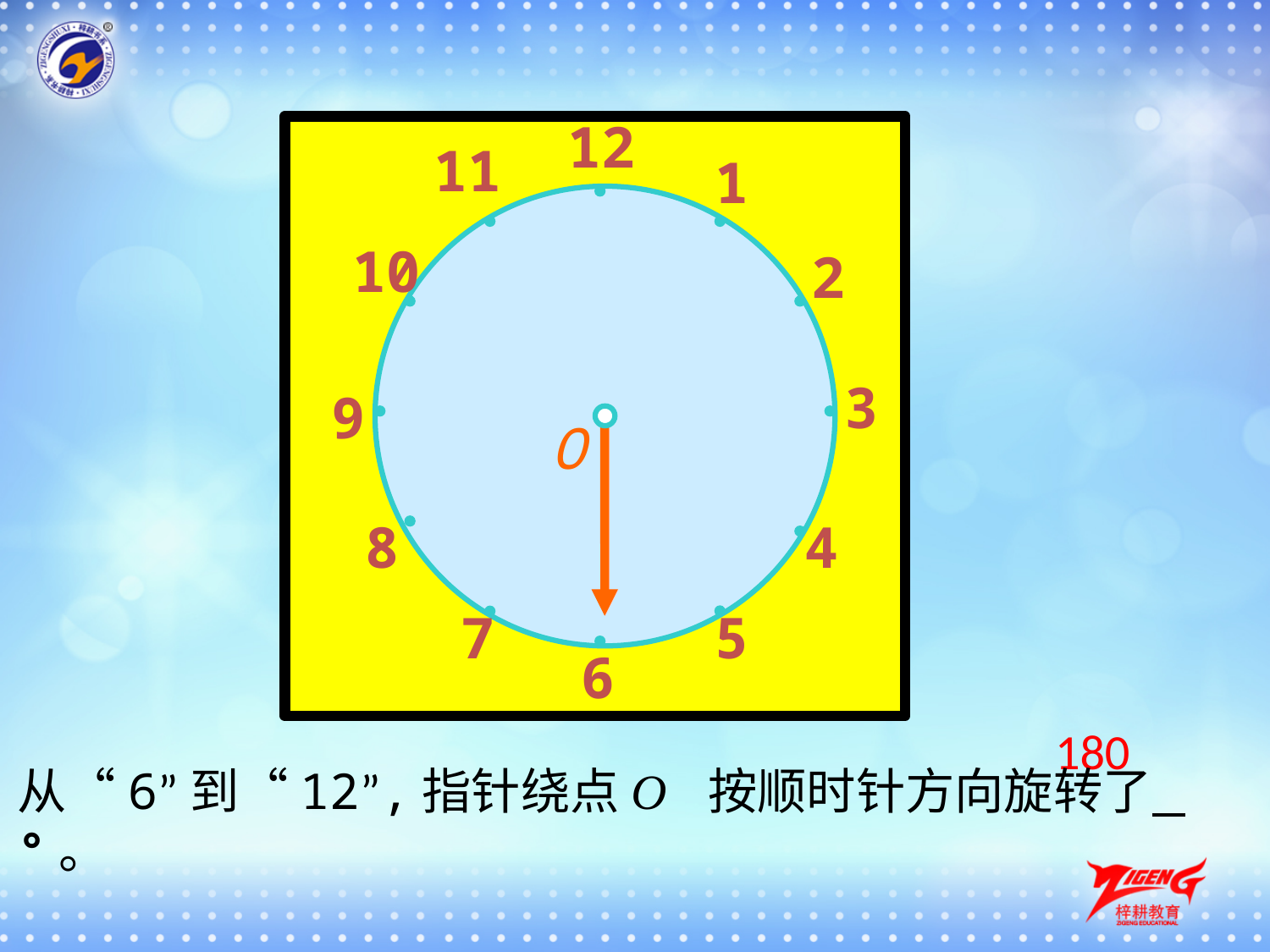

12

11
1

10
2

3
9

O

8
4

5
7

6

180
从“6”到“12”,指针绕点O 按顺时针方向旋转了    °。